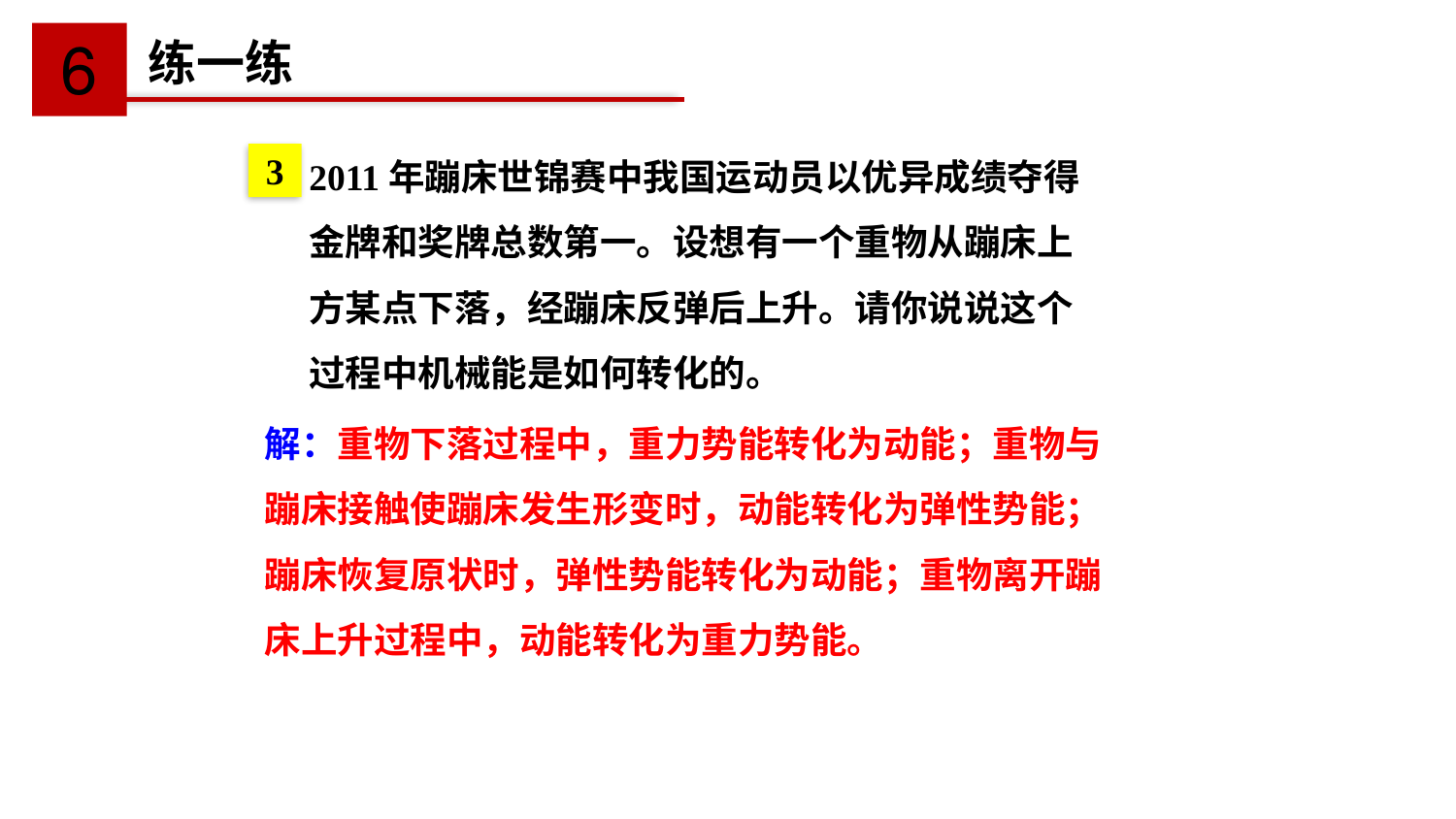

6
练一练
2011年蹦床世锦赛中我国运动员以优异成绩夺得金牌和奖牌总数第一。设想有一个重物从蹦床上方某点下落，经蹦床反弹后上升。请你说说这个过程中机械能是如何转化的。
3
解：重物下落过程中，重力势能转化为动能；重物与蹦床接触使蹦床发生形变时，动能转化为弹性势能；蹦床恢复原状时，弹性势能转化为动能；重物离开蹦床上升过程中，动能转化为重力势能。